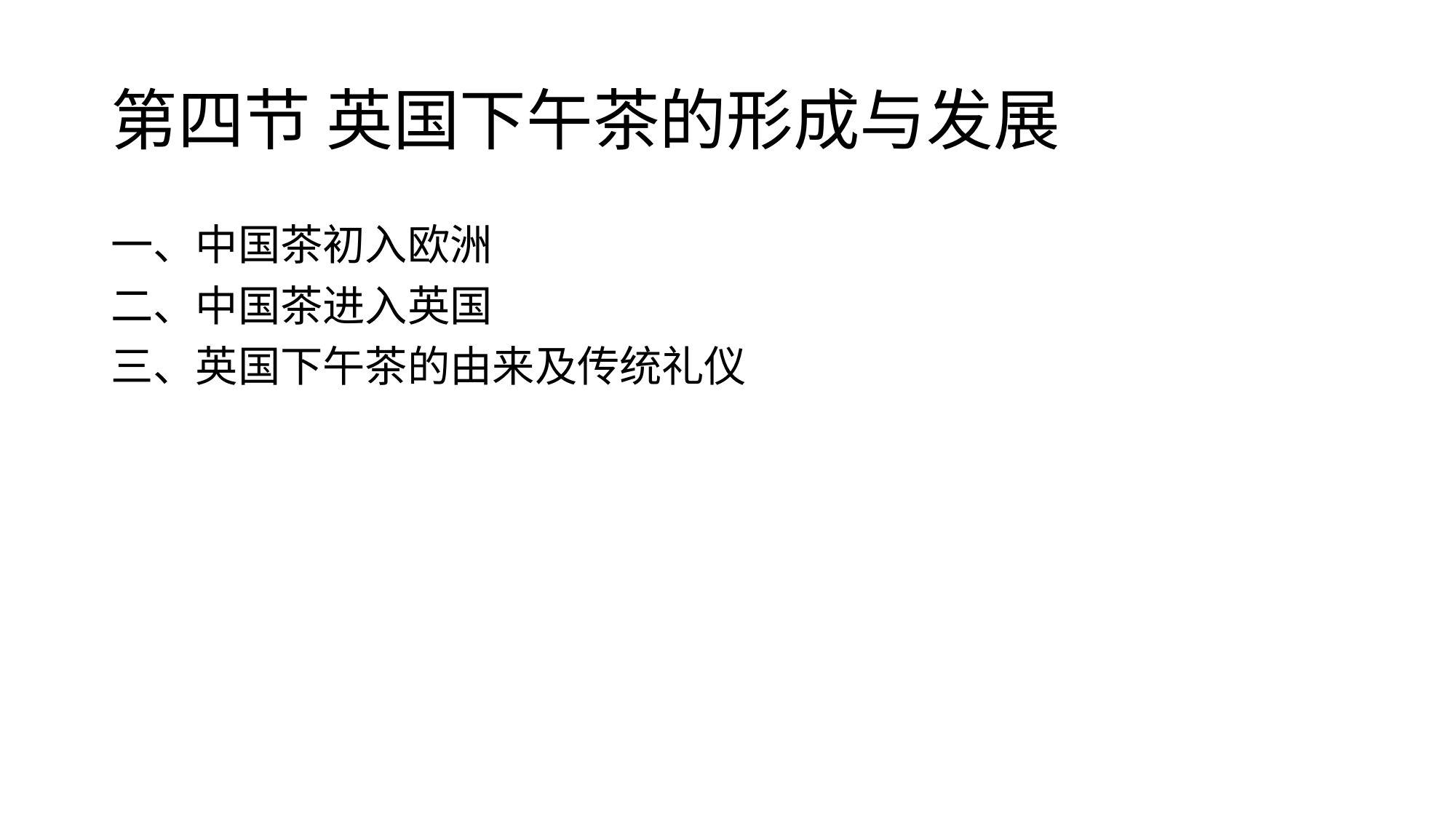

# 第四节 英国下午茶的形成与发展
一、中国茶初入欧洲
二、中国茶进入英国
三、英国下午茶的由来及传统礼仪